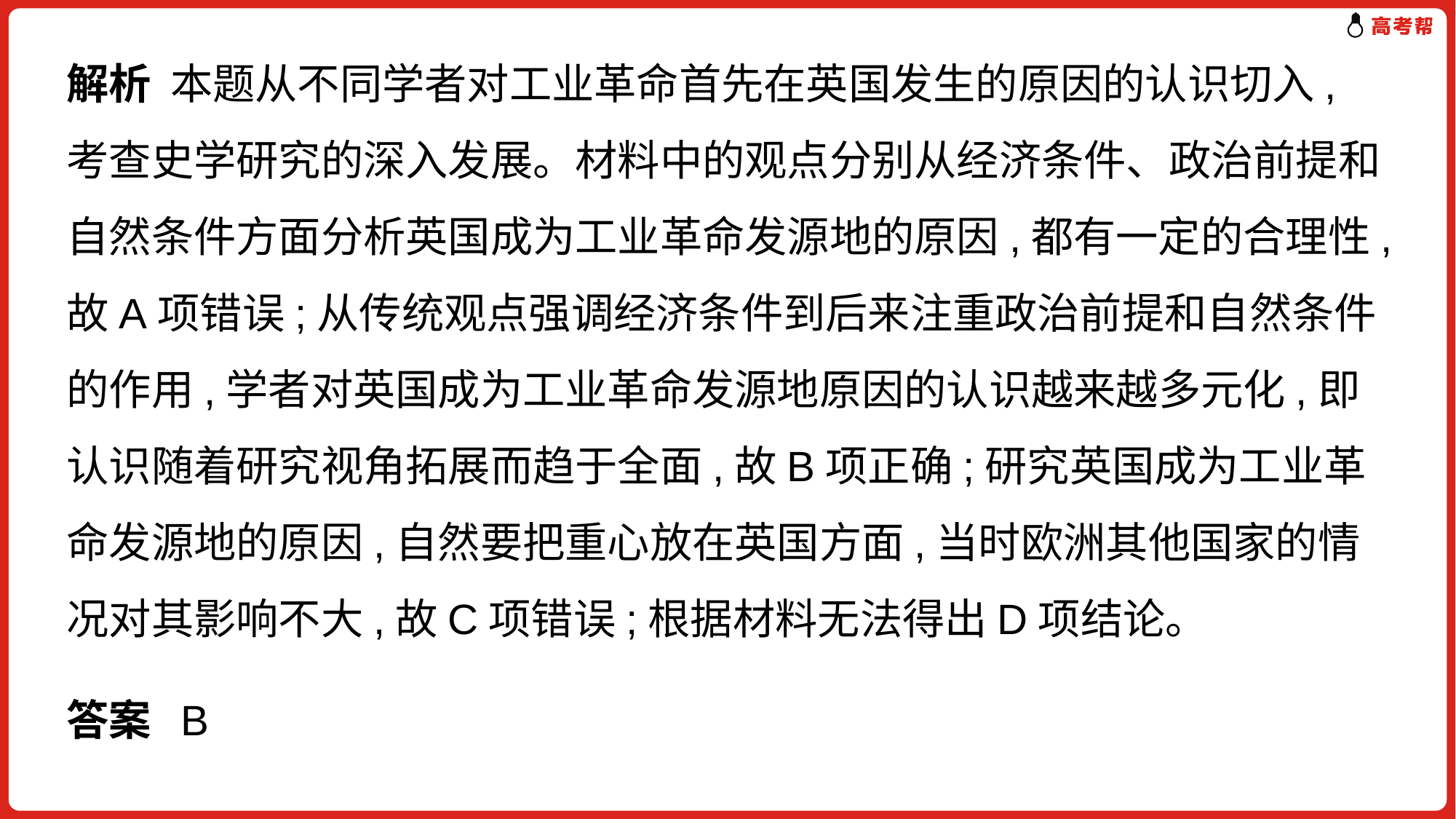

解析  本题从不同学者对工业革命首先在英国发生的原因的认识切入,考查史学研究的深入发展。材料中的观点分别从经济条件、政治前提和自然条件方面分析英国成为工业革命发源地的原因,都有一定的合理性,故A项错误;从传统观点强调经济条件到后来注重政治前提和自然条件的作用,学者对英国成为工业革命发源地原因的认识越来越多元化,即认识随着研究视角拓展而趋于全面,故B项正确;研究英国成为工业革命发源地的原因,自然要把重心放在英国方面,当时欧洲其他国家的情况对其影响不大,故C项错误;根据材料无法得出D项结论。
答案  B